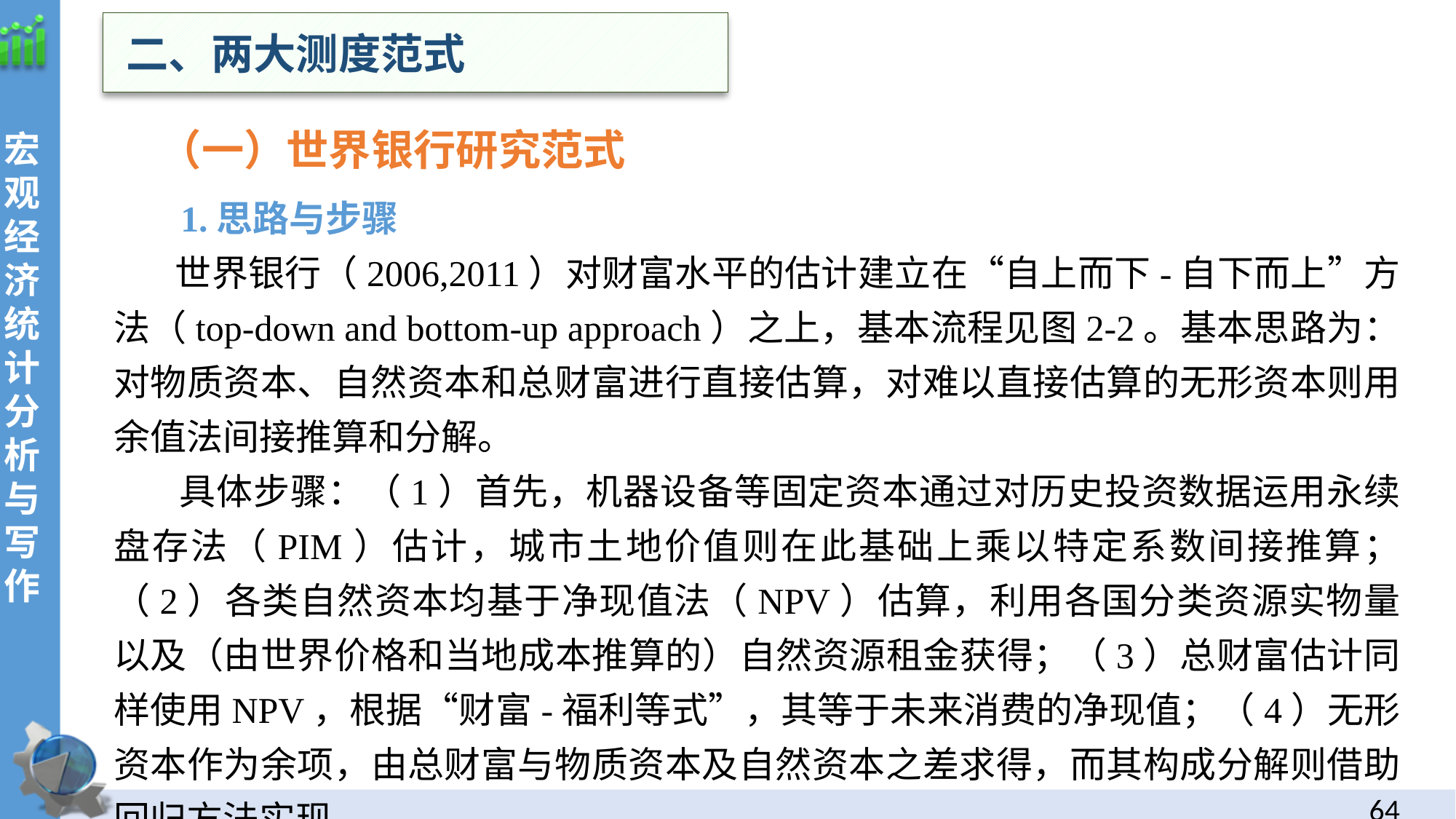

二、两大测度范式
 （一）世界银行研究范式
    1.思路与步骤
   世界银行（2006,2011）对财富水平的估计建立在“自上而下-自下而上”方法（top-down and bottom-up approach）之上，基本流程见图2-2。基本思路为：对物质资本、自然资本和总财富进行直接估算，对难以直接估算的无形资本则用余值法间接推算和分解。
   具体步骤：（1）首先，机器设备等固定资本通过对历史投资数据运用永续盘存法（PIM）估计，城市土地价值则在此基础上乘以特定系数间接推算；（2）各类自然资本均基于净现值法（NPV）估算，利用各国分类资源实物量以及（由世界价格和当地成本推算的）自然资源租金获得；（3）总财富估计同样使用NPV，根据“财富-福利等式”，其等于未来消费的净现值；（4）无形资本作为余项，由总财富与物质资本及自然资本之差求得，而其构成分解则借助回归方法实现。

64